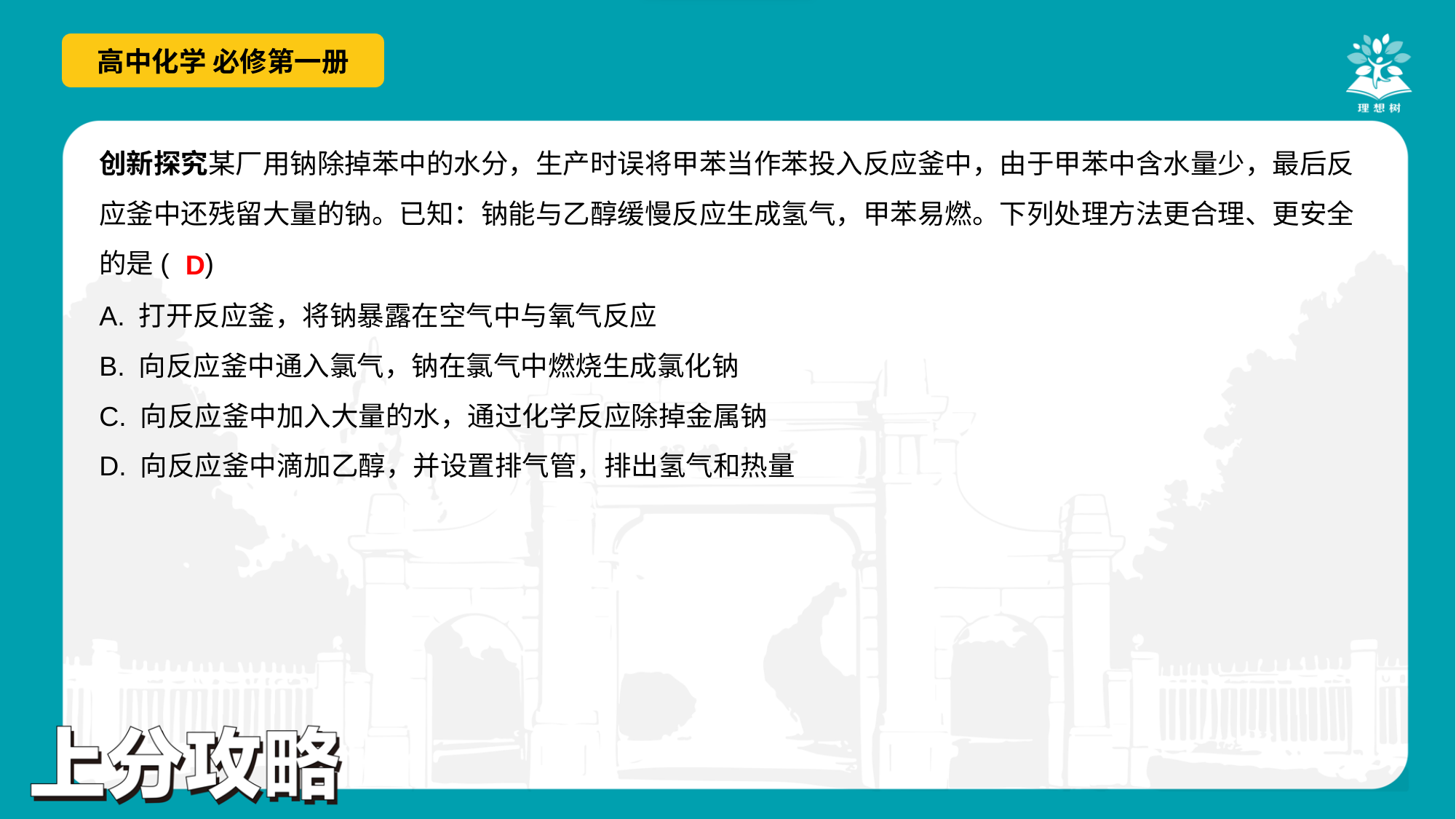

创新探究某厂用钠除掉苯中的水分，生产时误将甲苯当作苯投入反应釜中，由于甲苯中含水量少，最后反
应釜中还残留大量的钠。已知：钠能与乙醇缓慢反应生成氢气，甲苯易燃。下列处理方法更合理、更安全
的是(     )
D
A. 打开反应釜，将钠暴露在空气中与氧气反应
B. 向反应釜中通入氯气，钠在氯气中燃烧生成氯化钠
C. 向反应釜中加入大量的水，通过化学反应除掉金属钠
D. 向反应釜中滴加乙醇，并设置排气管，排出氢气和热量